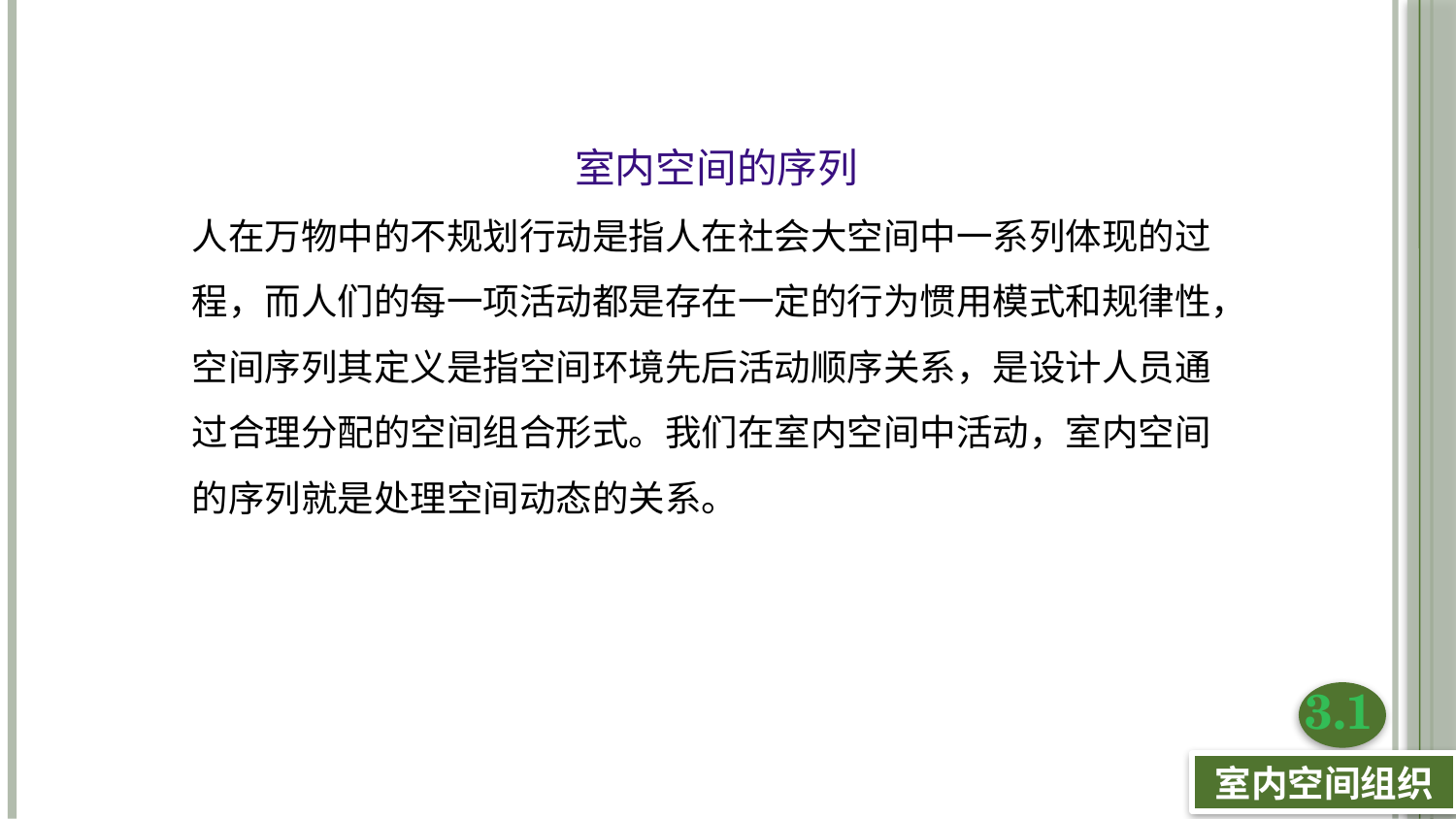

室内空间的序列
人在万物中的不规划行动是指人在社会大空间中一系列体现的过程，而人们的每一项活动都是存在一定的行为惯用模式和规律性，空间序列其定义是指空间环境先后活动顺序关系，是设计人员通过合理分配的空间组合形式。我们在室内空间中活动，室内空间的序列就是处理空间动态的关系。
3.1
室内空间组织